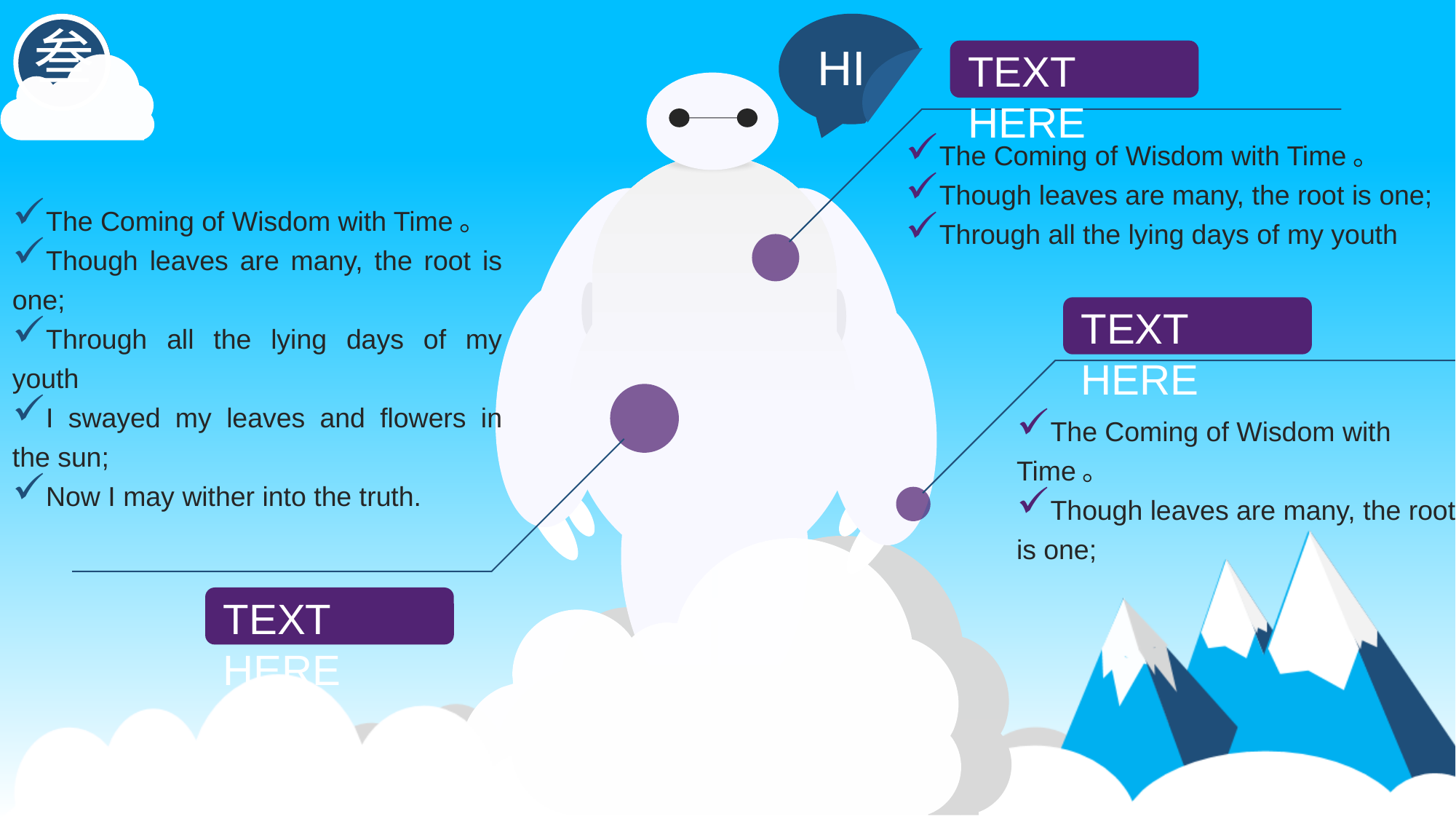

叁

HI

TEXT HERE

The Coming of Wisdom with Time。
Though leaves are many, the root is one;
Through all the lying days of my youth
The Coming of Wisdom with Time。
Though leaves are many, the root is one;
Through all the lying days of my youth
I swayed my leaves and flowers in the sun;
Now I may wither into the truth.

TEXT HERE

The Coming of Wisdom with Time。
Though leaves are many, the root is one;

TEXT HERE